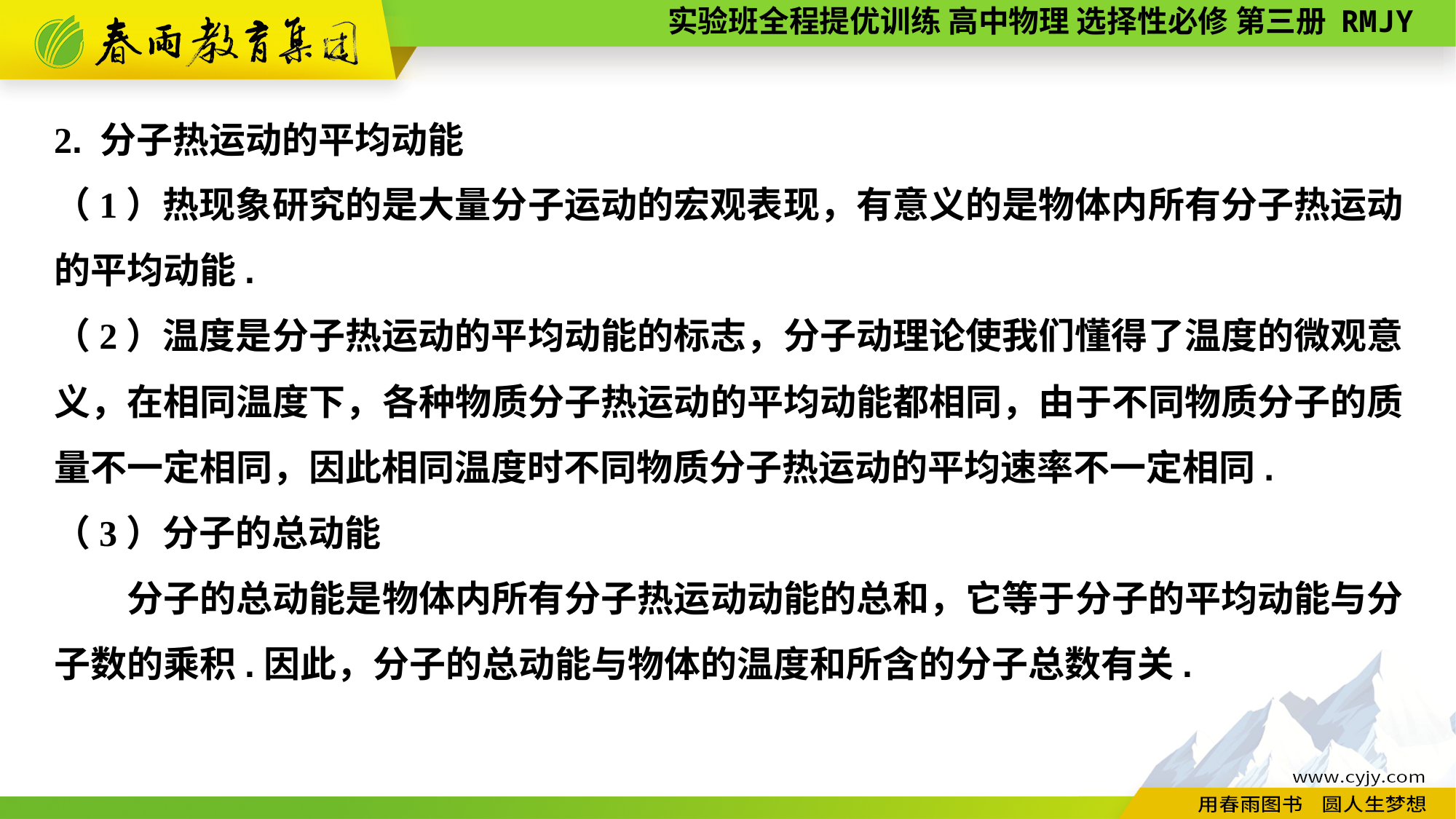

2. 分子热运动的平均动能
（1）热现象研究的是大量分子运动的宏观表现，有意义的是物体内所有分子热运动的平均动能.
（2）温度是分子热运动的平均动能的标志，分子动理论使我们懂得了温度的微观意义，在相同温度下，各种物质分子热运动的平均动能都相同，由于不同物质分子的质量不一定相同，因此相同温度时不同物质分子热运动的平均速率不一定相同.
（3）分子的总动能
　　分子的总动能是物体内所有分子热运动动能的总和，它等于分子的平均动能与分子数的乘积.因此，分子的总动能与物体的温度和所含的分子总数有关.